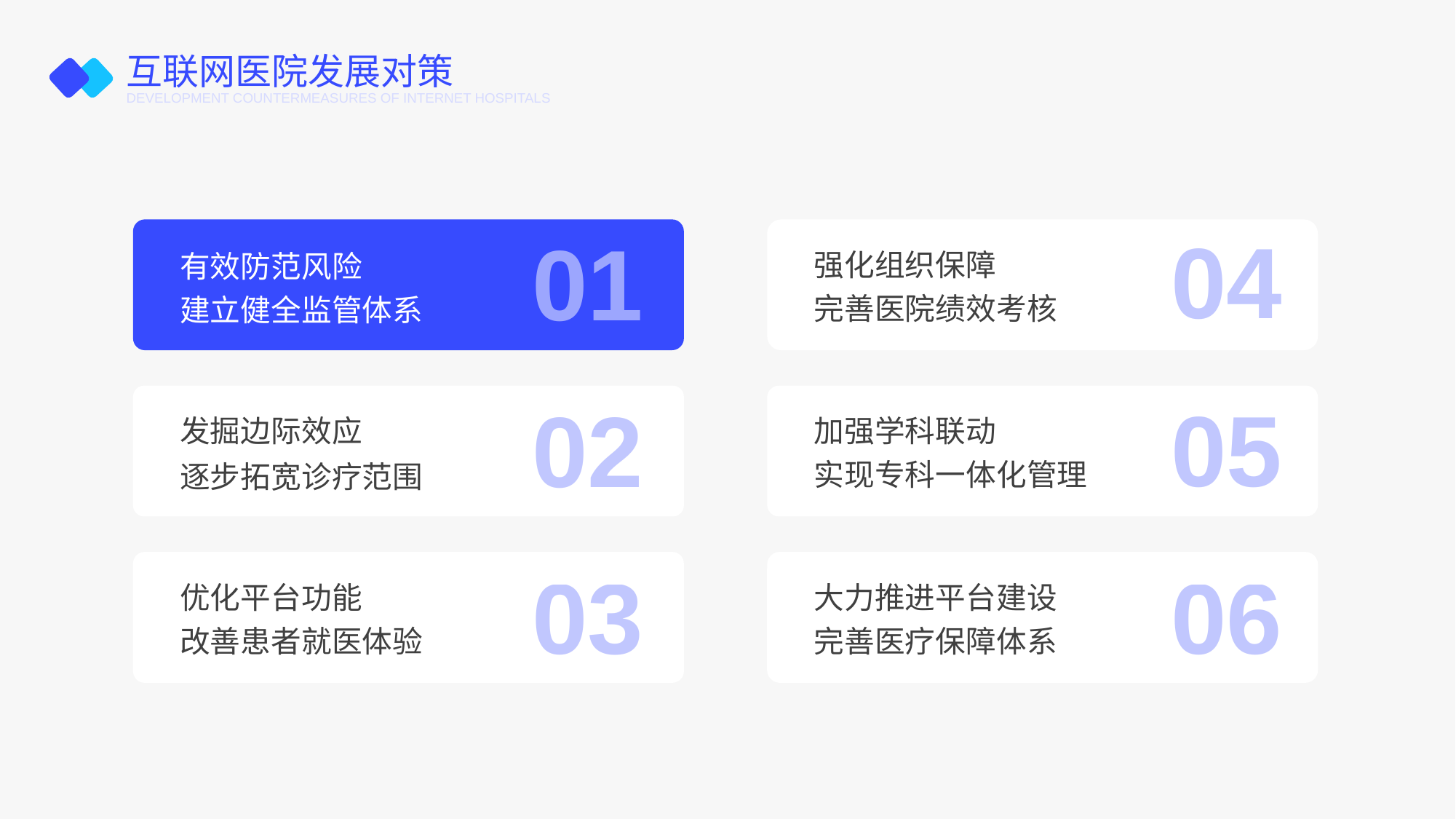

# 互联网医院发展对策
DEVELOPMENT COUNTERMEASURES OF INTERNET HOSPITALS
04

01
有效防范风险
建立健全监管体系
强化组织保障
完善医院绩效考核

05
02
发掘边际效应
逐步拓宽诊疗范围
加强学科联动
实现专科一体化管理

03
06
优化平台功能
改善患者就医体验
大力推进平台建设
完善医疗保障体系